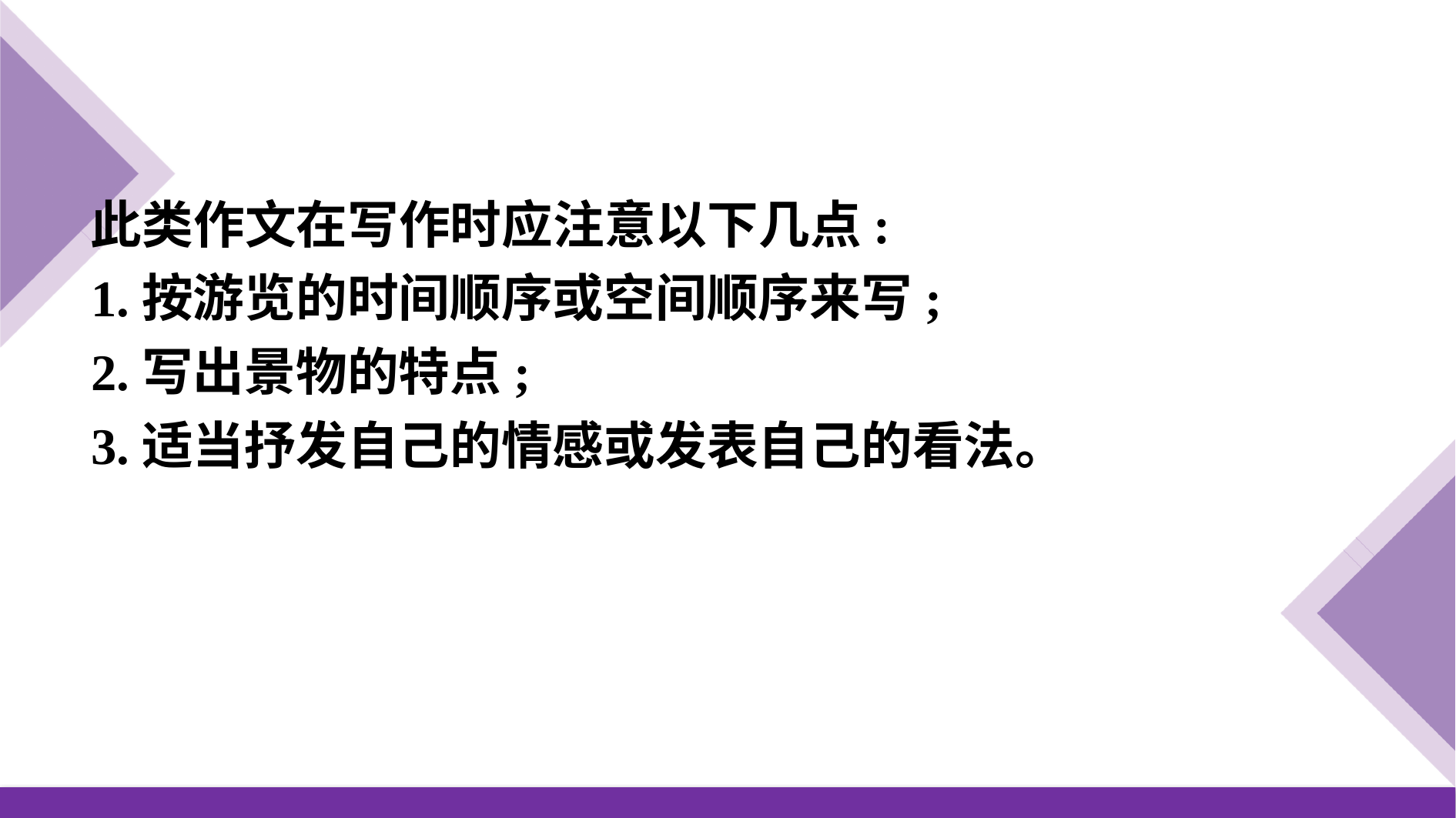

此类作文在写作时应注意以下几点:
1.按游览的时间顺序或空间顺序来写;
2.写出景物的特点;
3.适当抒发自己的情感或发表自己的看法。